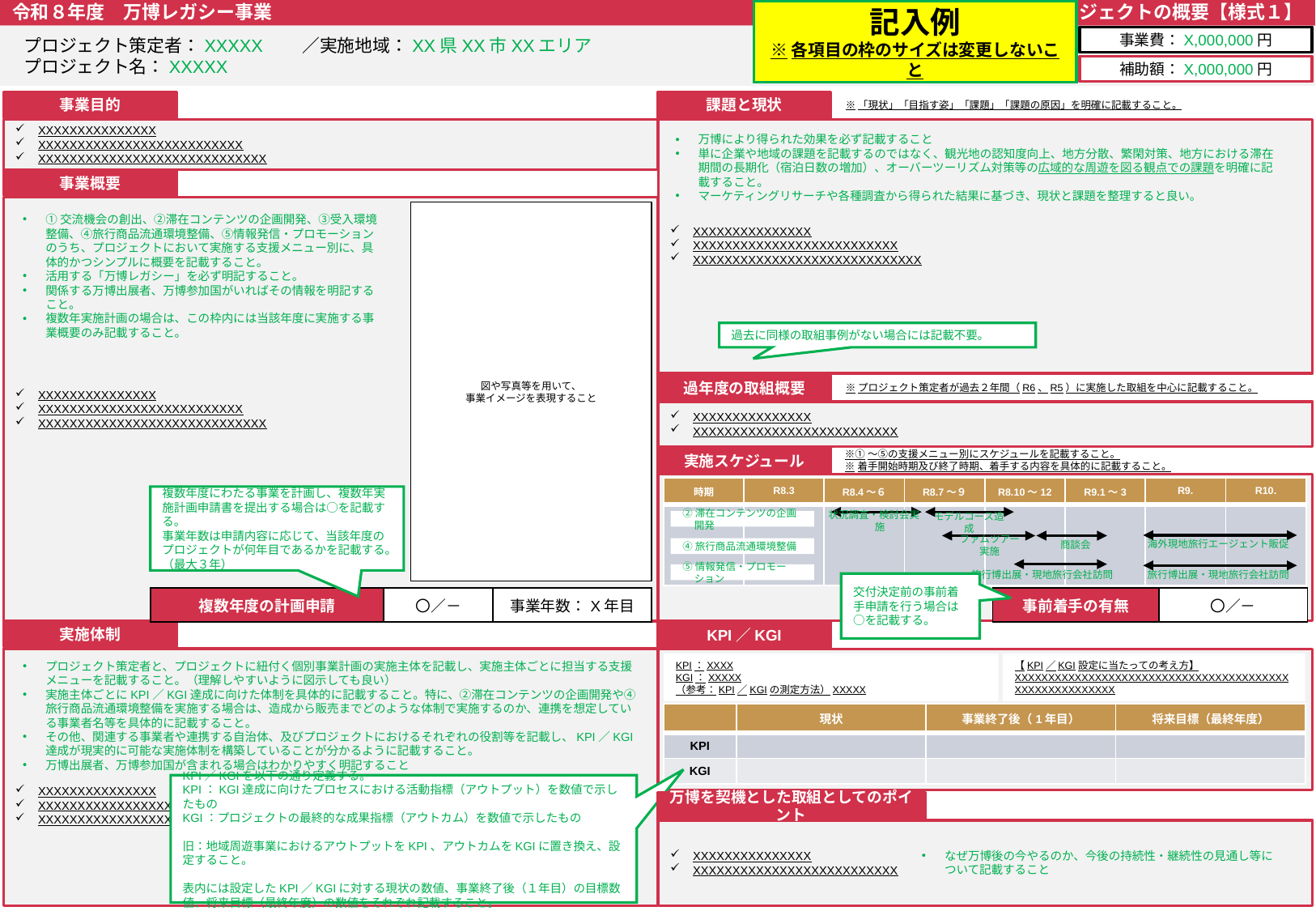

# 令和８年度　万博レガシー事業
プロジェクトの概要【様式１】
記入例
※各項目の枠のサイズは変更しないこと
プロジェクト策定者：XXXXX　　／実施地域：XX県XX市XXエリア
プロジェクト名：XXXXX
事業費：X,000,000円
補助額：X,000,000円
※「現状」「目指す姿」「課題」「課題の原因」を明確に記載すること。
事業目的
課題と現状

XXXXXXXXXXXXXXX
XXXXXXXXXXXXXXXXXXXXXXXXXX
XXXXXXXXXXXXXXXXXXXXXXXXXXXXX
XXXXXXXXXXXXXXX
XXXXXXXXXXXXXXXXXXXXXXXXXX
XXXXXXXXXXXXXXXXXXXXXXXXXXXXX
万博により得られた効果を必ず記載すること
単に企業や地域の課題を記載するのではなく、観光地の認知度向上、地方分散、繁閑対策、地方における滞在期間の長期化（宿泊日数の増加）、オーバーツーリズム対策等の広域的な周遊を図る観点での課題を明確に記載すること。
マーケティングリサーチや各種調査から得られた結果に基づき、現状と課題を整理すると良い。
事業概要
XXXXXXXXXXXXXXX
XXXXXXXXXXXXXXXXXXXXXXXXXX
XXXXXXXXXXXXXXXXXXXXXXXXXXXXX
図や写真等を用いて、
事業イメージを表現すること
①交流機会の創出、②滞在コンテンツの企画開発、③受入環境整備、④旅行商品流通環境整備、⑤情報発信・プロモーションのうち、プロジェクトにおいて実施する支援メニュー別に、具体的かつシンプルに概要を記載すること。
活用する「万博レガシー」を必ず明記すること。
関係する万博出展者、万博参加国がいればその情報を明記すること。
複数年実施計画の場合は、この枠内には当該年度に実施する事業概要のみ記載すること。
過去に同様の取組事例がない場合には記載不要。
過年度の取組概要
※プロジェクト策定者が過去２年間（R6、R5）に実施した取組を中心に記載すること。
XXXXXXXXXXXXXXX
XXXXXXXXXXXXXXXXXXXXXXXXXX
実施スケジュール
※①～⑤の支援メニュー別にスケジュールを記載すること。
※着手開始時期及び終了時期、着手する内容を具体的に記載すること。

| 時期 | R8.3 | R8.4～６ | R8.7～９ | R8.10～12 | R9.1～3 | R9. | R10. |
| --- | --- | --- | --- | --- | --- | --- | --- |
|  |  |  |  |  |  |  |  |
複数年度にわたる事業を計画し、複数年実施計画申請書を提出する場合は○を記載する。
事業年数は申請内容に応じて、当該年度のプロジェクトが何年目であるかを記載する。（最大３年）
②滞在コンテンツの企画開発
状況調査・検討会実施
モデルコース造成
海外現地旅行エージェント販促
ファムツアー実施
商談会
④旅行商品流通環境整備
⑤情報発信・プロモーション
旅行博出展・現地旅行会社訪問
旅行博出展・現地旅行会社訪問
交付決定前の事前着手申請を行う場合は○を記載する。
| 複数年度の計画申請 | 〇／－ | 事業年数：X年目 |
| --- | --- | --- |
| 事前着手の有無 | 〇／－ |
| --- | --- |
実施体制
KPI／KGI

XXXXXXXXXXXXXXX
XXXXXXXXXXXXXXXXXXXXXXXXXX
XXXXXXXXXXXXXXXXXXXXXXXXXXXXX

プロジェクト策定者と、プロジェクトに紐付く個別事業計画の実施主体を記載し、実施主体ごとに担当する支援メニューを記載すること。（理解しやすいように図示しても良い）
実施主体ごとにKPI／KGI達成に向けた体制を具体的に記載すること。特に、②滞在コンテンツの企画開発や④旅行商品流通環境整備を実施する場合は、造成から販売までどのような体制で実施するのか、連携を想定している事業者名等を具体的に記載すること。
その他、関連する事業者や連携する自治体、及びプロジェクトにおけるそれぞれの役割等を記載し、KPI／KGI達成が現実的に可能な実施体制を構築していることが分かるように記載すること。
万博出展者、万博参加国が含まれる場合はわかりやすく明記すること
KPI：XXXX
KGI：XXXXX
（参考：KPI／KGIの測定方法）XXXXX
【KPI／KGI設定に当たっての考え方】
XXXXXXXXXXXXXXXXXXXXXXXXXXXXXXXXXXXXXXXXXXXXXXXXXXXXXXXX
|  | 現状 | 事業終了後（1年目） | 将来目標（最終年度） |
| --- | --- | --- | --- |
| KPI |  |  |  |
| KGI |  |  |  |
KPI／KGIを以下の通り定義する。
KPI：KGI達成に向けたプロセスにおける活動指標（アウトプット）を数値で示したもの
KGI：プロジェクトの最終的な成果指標（アウトカム）を数値で示したもの

旧：地域周遊事業におけるアウトプットをKPI、アウトカムをKGIに置き換え、設定すること。

表内には設定したKPI／KGIに対する現状の数値、事業終了後（１年目）の目標数値、将来目標（最終年度）の数値をそれぞれ記載すること。
万博を契機とした取組としてのポイント
XXXXXXXXXXXXXXX
XXXXXXXXXXXXXXXXXXXXXXXXXX
なぜ万博後の今やるのか、今後の持続性・継続性の見通し等について記載すること